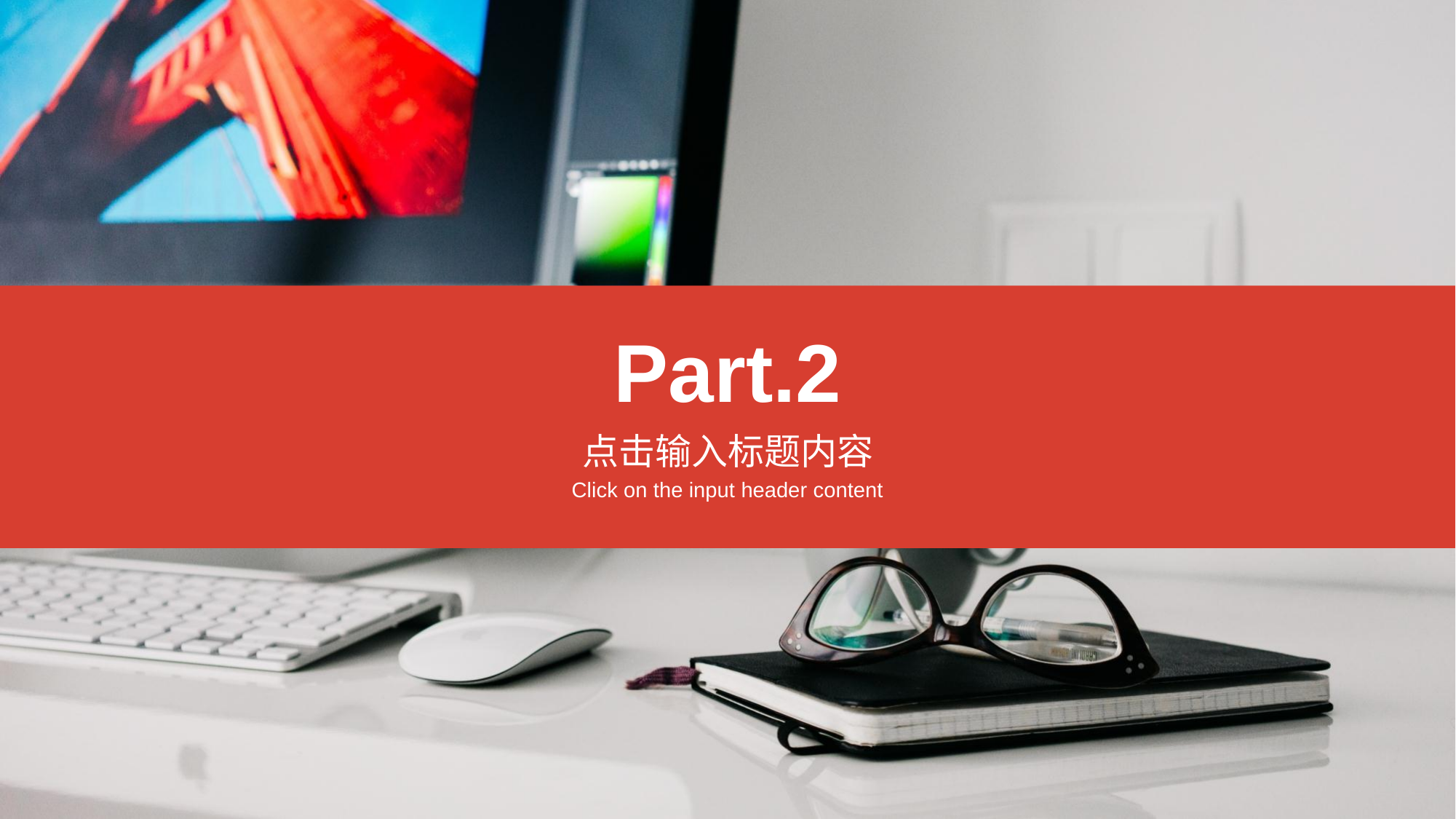

Part.2
点击输入标题内容
Click on the input header content